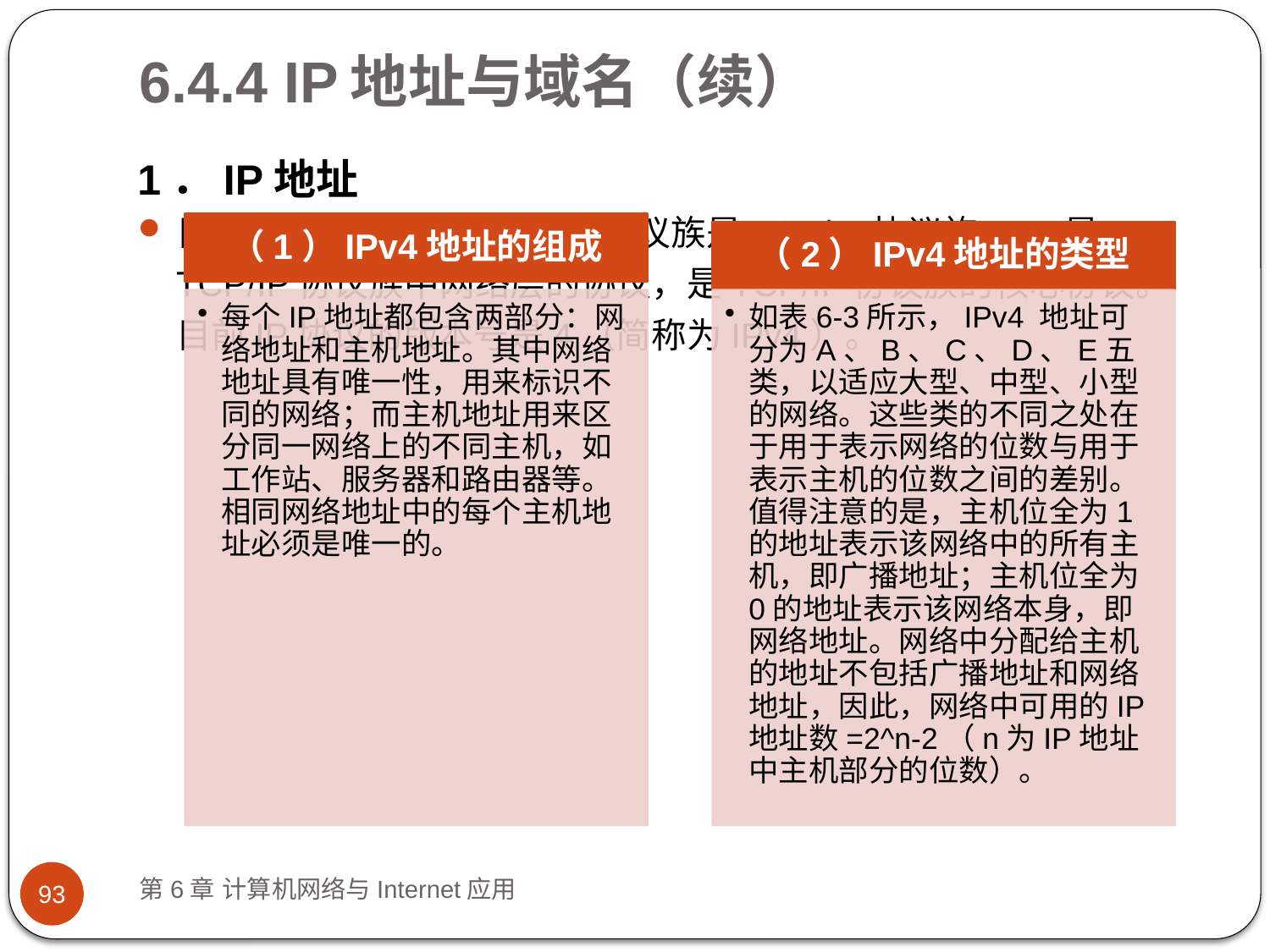

# 6.4.4 IP地址与域名（续）
1．IP地址
目前的全球因特网所采用的协议族是TCP/IP协议族。IP是TCP/IP协议族中网络层的协议，是TCP/IP协议族的核心协议。目前IP协议的版本号是4（简称为IPv4）。

（1）IPv4地址的组成
每个IP地址都包含两部分：网络地址和主机地址。其中网络地址具有唯一性，用来标识不同的网络；而主机地址用来区分同一网络上的不同主机，如工作站、服务器和路由器等。相同网络地址中的每个主机地址必须是唯一的。
（2）IPv4地址的类型
如表6-3所示，IPv4 地址可分为A、B、C、D、E五类，以适应大型、中型、小型的网络。这些类的不同之处在于用于表示网络的位数与用于表示主机的位数之间的差别。值得注意的是，主机位全为1的地址表示该网络中的所有主机，即广播地址；主机位全为0的地址表示该网络本身，即网络地址。网络中分配给主机的地址不包括广播地址和网络地址，因此，网络中可用的IP地址数=2^n-2（n为IP地址中主机部分的位数）。
第6章 计算机网络与Internet应用
93